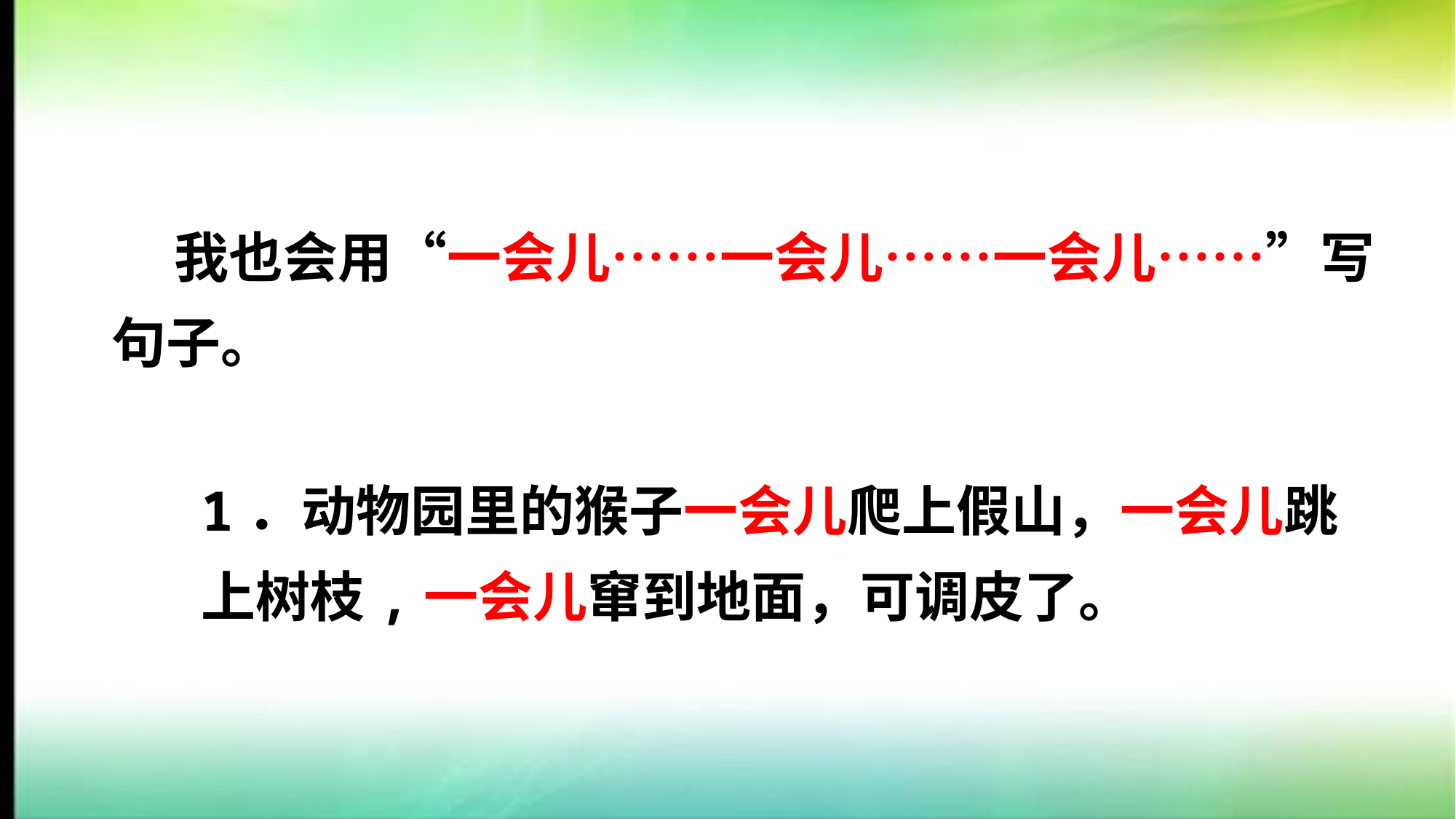

我也会用“一会儿……一会儿……一会儿……”写句子。

1．动物园里的猴子一会儿爬上假山，一会儿跳上树枝,一会儿窜到地面，可调皮了。